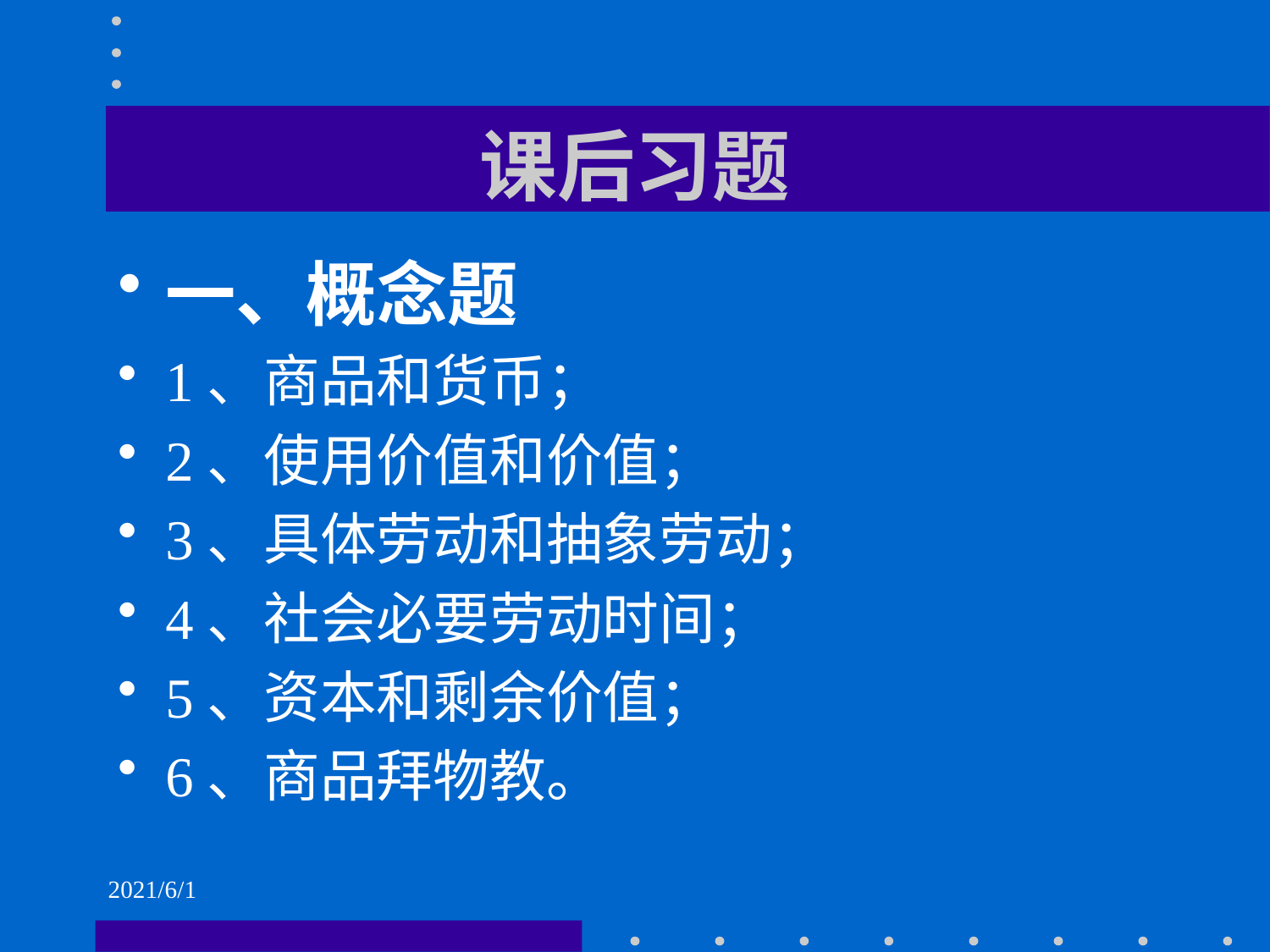

# 课后习题
一、概念题
1、商品和货币；
2、使用价值和价值；
3、具体劳动和抽象劳动；
4、社会必要劳动时间；
5、资本和剩余价值；
6、商品拜物教。
2021/6/1